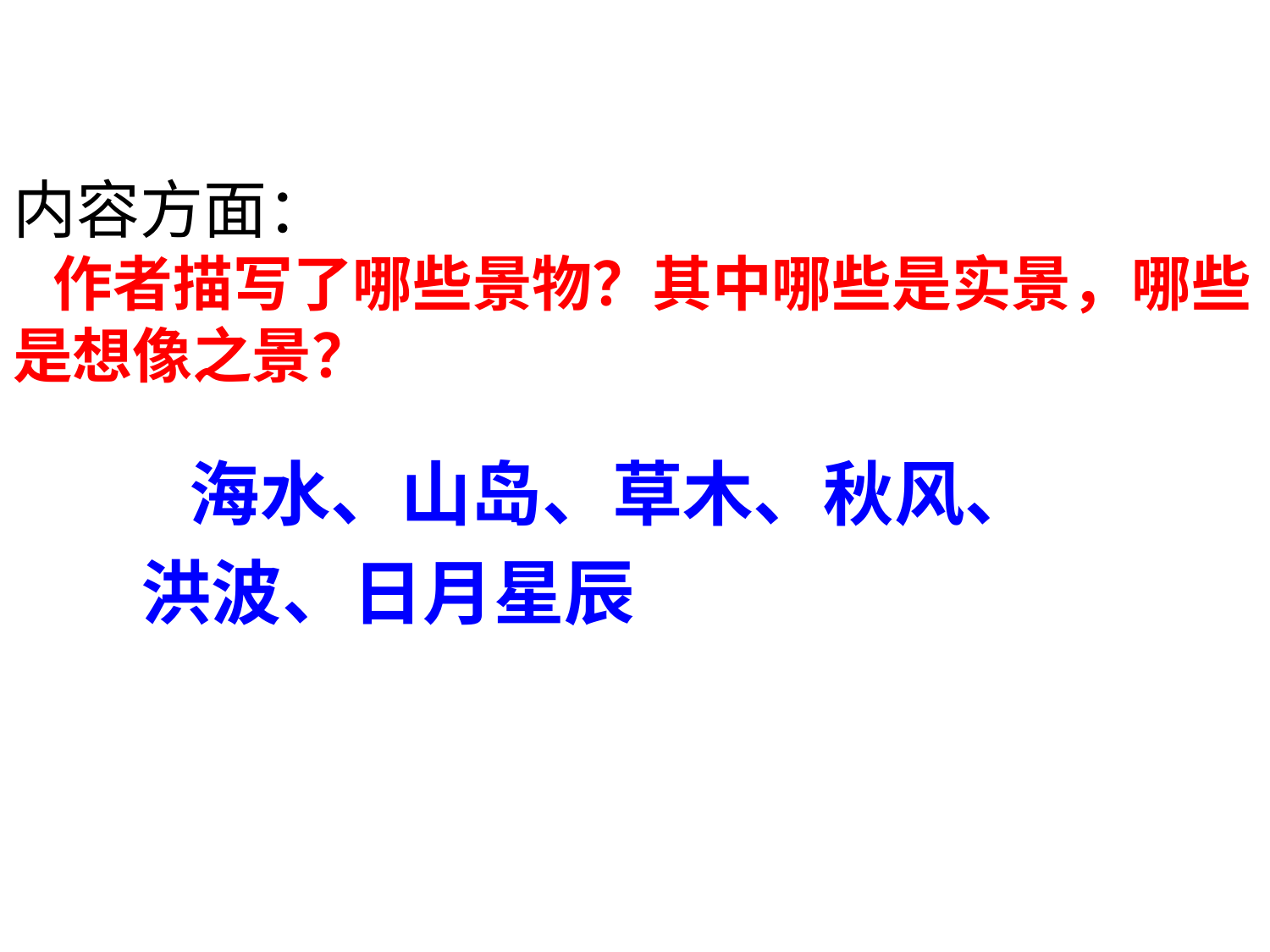

# 内容方面： 作者描写了哪些景物？其中哪些是实景，哪些是想像之景？
      海水、山岛、草木、秋风、
   洪波、日月星辰